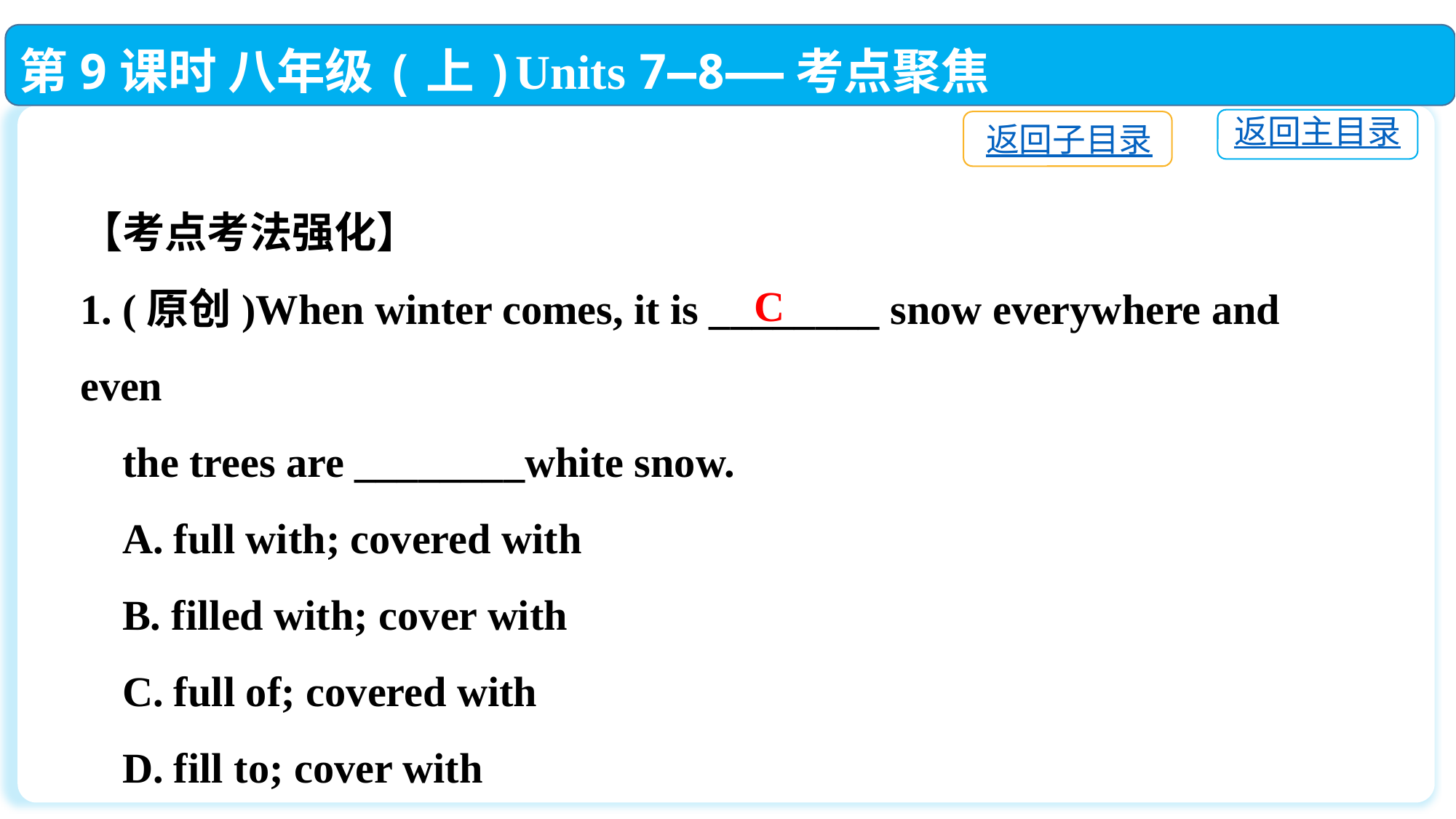

第9课时 八年级(上)Units 7—8——考点聚焦

返回主目录

返回子目录
【考点考法强化】
1. (原创)When winter comes, it is ________ snow everywhere and even
    the trees are ________white snow.
    A. full with; covered with
    B. filled with; cover with
    C. full of; covered with
    D. fill to; cover with
C